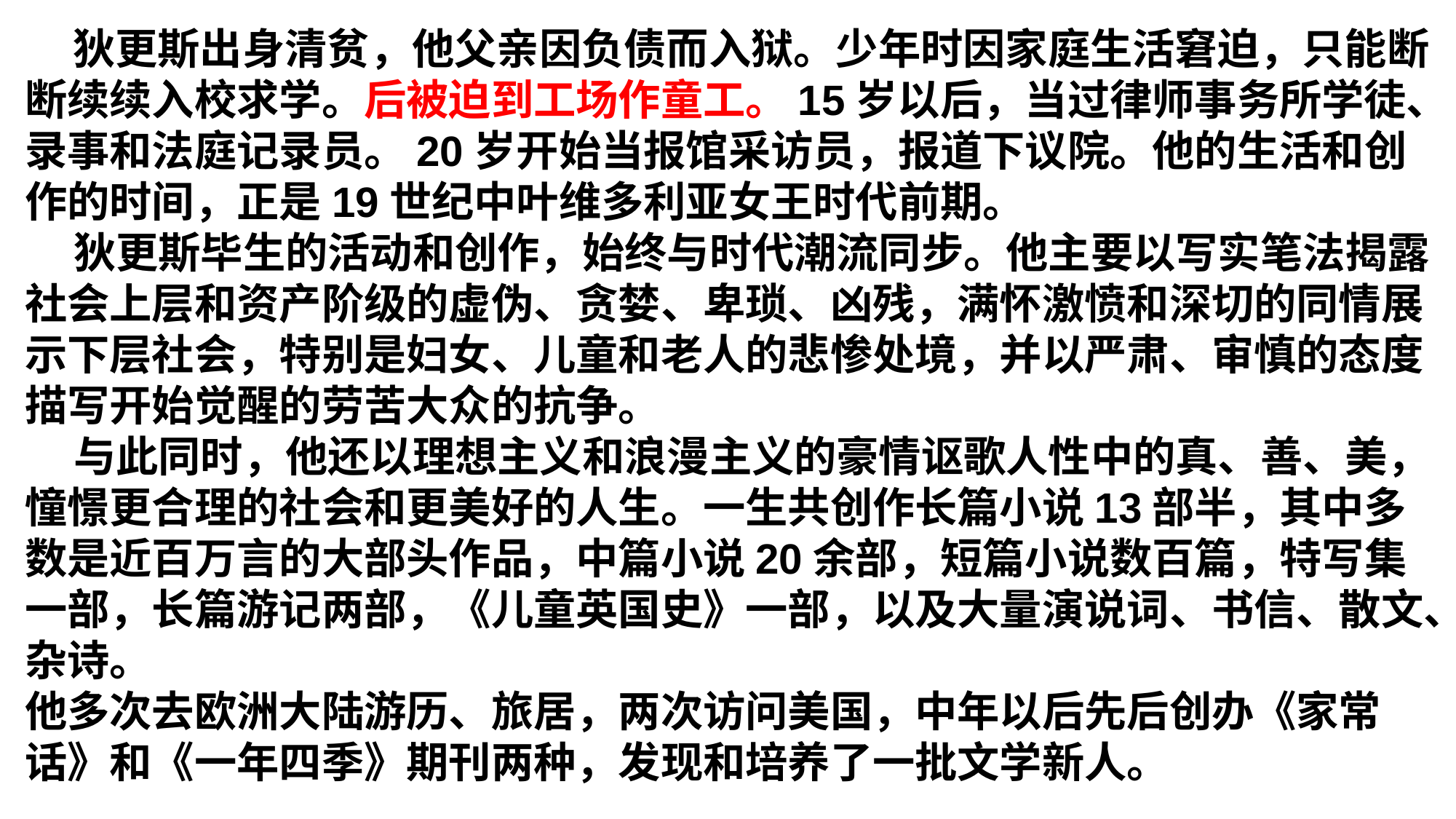

狄更斯出身清贫，他父亲因负债而入狱。少年时因家庭生活窘迫，只能断断续续入校求学。后被迫到工场作童工。15岁以后，当过律师事务所学徒、录事和法庭记录员。20岁开始当报馆采访员，报道下议院。他的生活和创作的时间，正是19世纪中叶维多利亚女王时代前期。
    狄更斯毕生的活动和创作，始终与时代潮流同步。他主要以写实笔法揭露社会上层和资产阶级的虚伪、贪婪、卑琐、凶残，满怀激愤和深切的同情展示下层社会，特别是妇女、儿童和老人的悲惨处境，并以严肃、审慎的态度描写开始觉醒的劳苦大众的抗争。
    与此同时，他还以理想主义和浪漫主义的豪情讴歌人性中的真、善、美，
憧憬更合理的社会和更美好的人生。一生共创作长篇小说13部半，其中多数是近百万言的大部头作品，中篇小说20余部，短篇小说数百篇，特写集一部，长篇游记两部，《儿童英国史》一部，以及大量演说词、书信、散文、杂诗。
他多次去欧洲大陆游历、旅居，两次访问美国，中年以后先后创办《家常话》和《一年四季》期刊两种，发现和培养了一批文学新人。